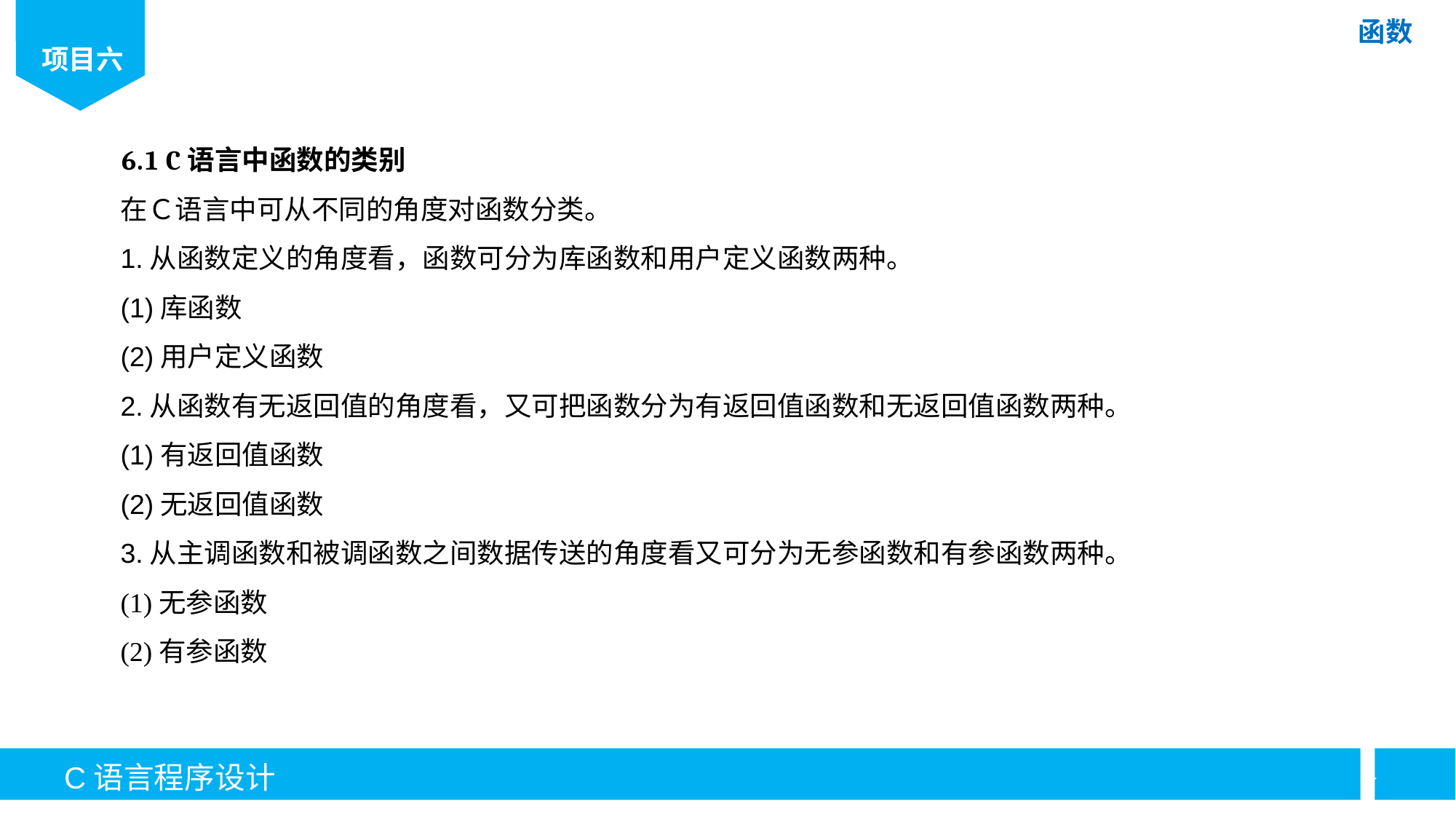

6.1 C语言中函数的类别
在Ｃ语言中可从不同的角度对函数分类。
1.从函数定义的角度看，函数可分为库函数和用户定义函数两种。
(1)库函数
(2)用户定义函数
2.从函数有无返回值的角度看，又可把函数分为有返回值函数和无返回值函数两种。
(1)有返回值函数
(2)无返回值函数
3.从主调函数和被调函数之间数据传送的角度看又可分为无参函数和有参函数两种。
(1)无参函数
(2)有参函数